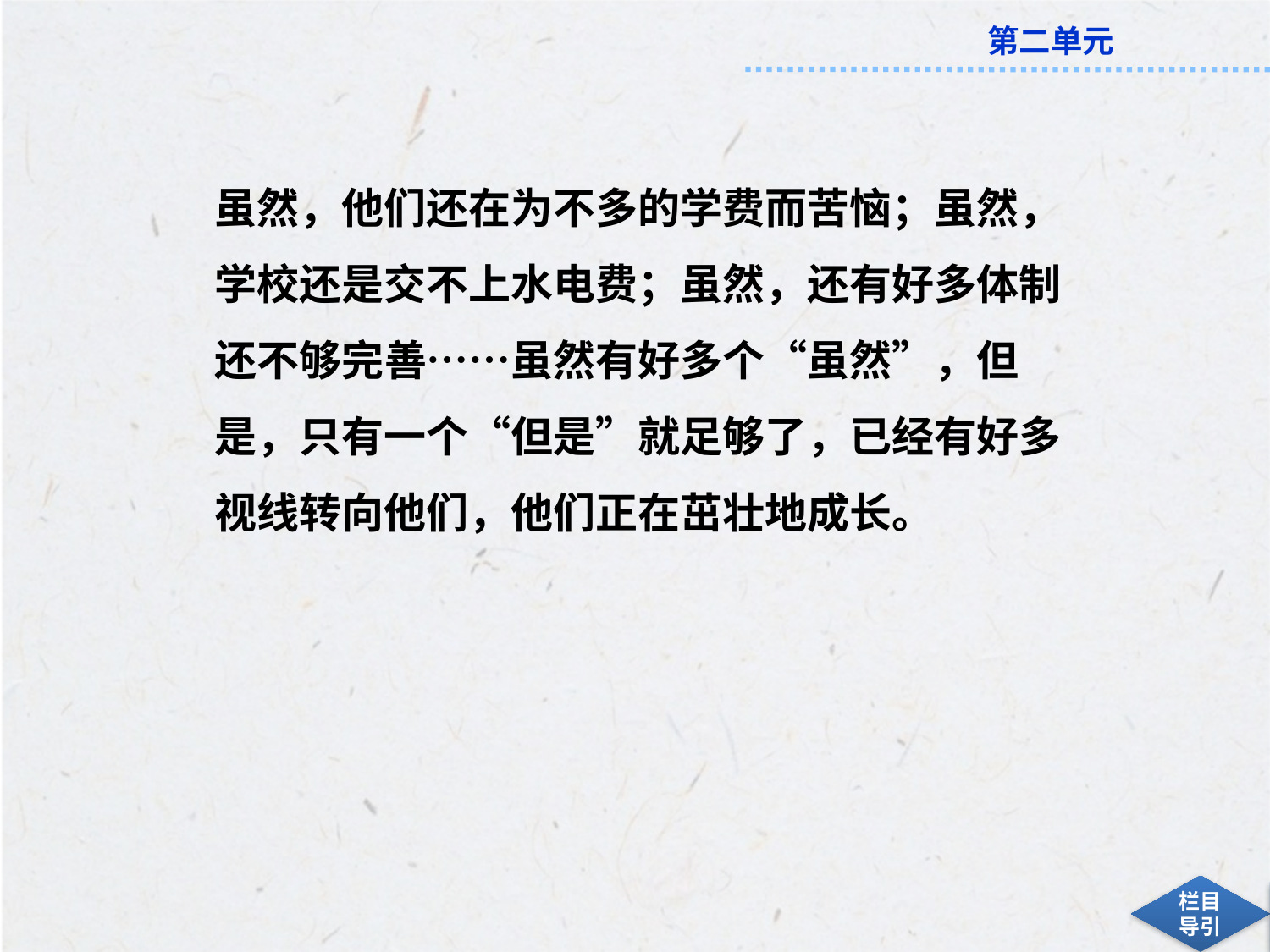

虽然，他们还在为不多的学费而苦恼；虽然，学校还是交不上水电费；虽然，还有好多体制还不够完善……虽然有好多个“虽然”，但是，只有一个“但是”就足够了，已经有好多视线转向他们，他们正在茁壮地成长。